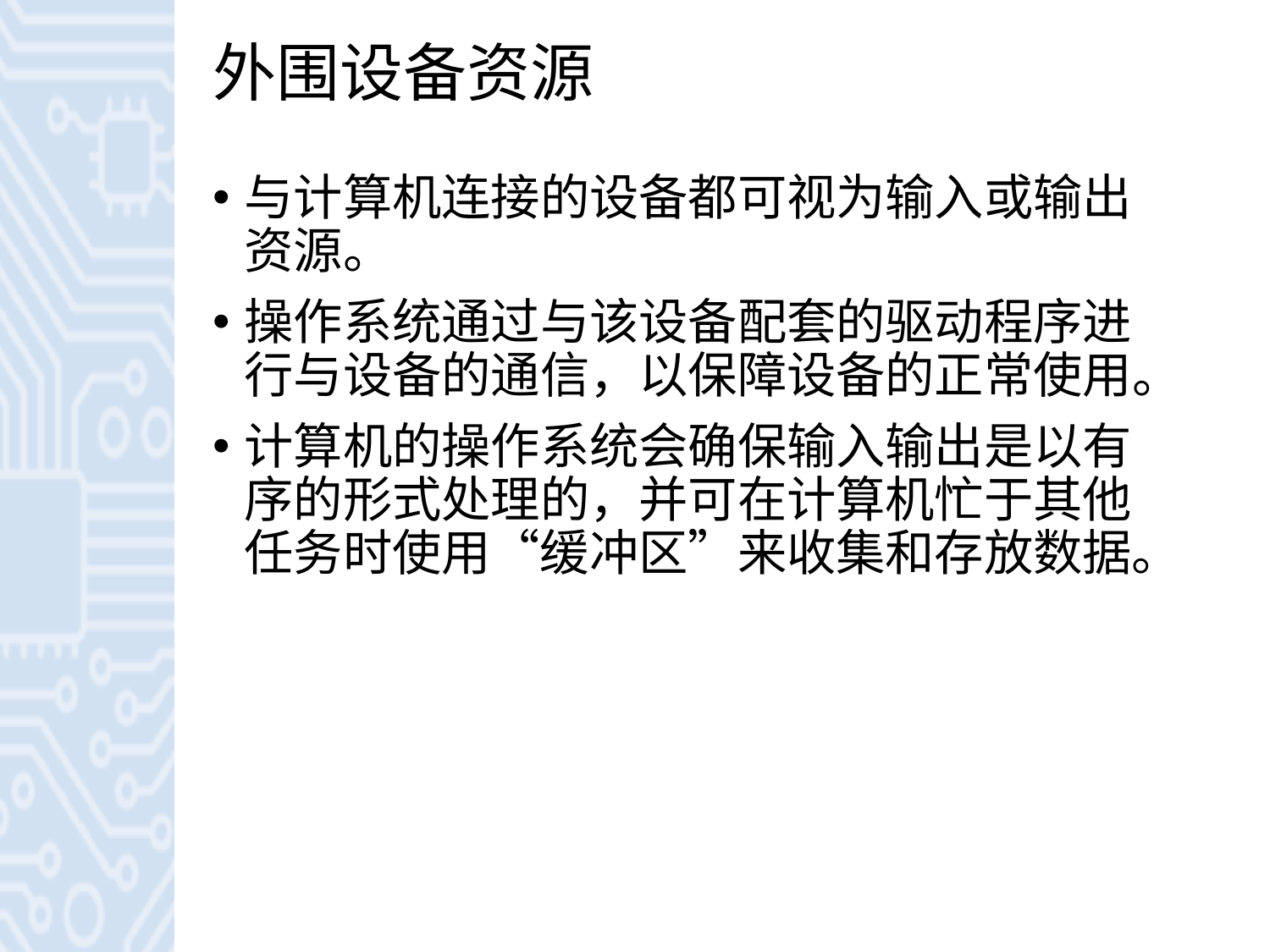

# 外围设备资源
与计算机连接的设备都可视为输入或输出资源。
操作系统通过与该设备配套的驱动程序进行与设备的通信，以保障设备的正常使用。
计算机的操作系统会确保输入输出是以有序的形式处理的，并可在计算机忙于其他任务时使用“缓冲区”来收集和存放数据。